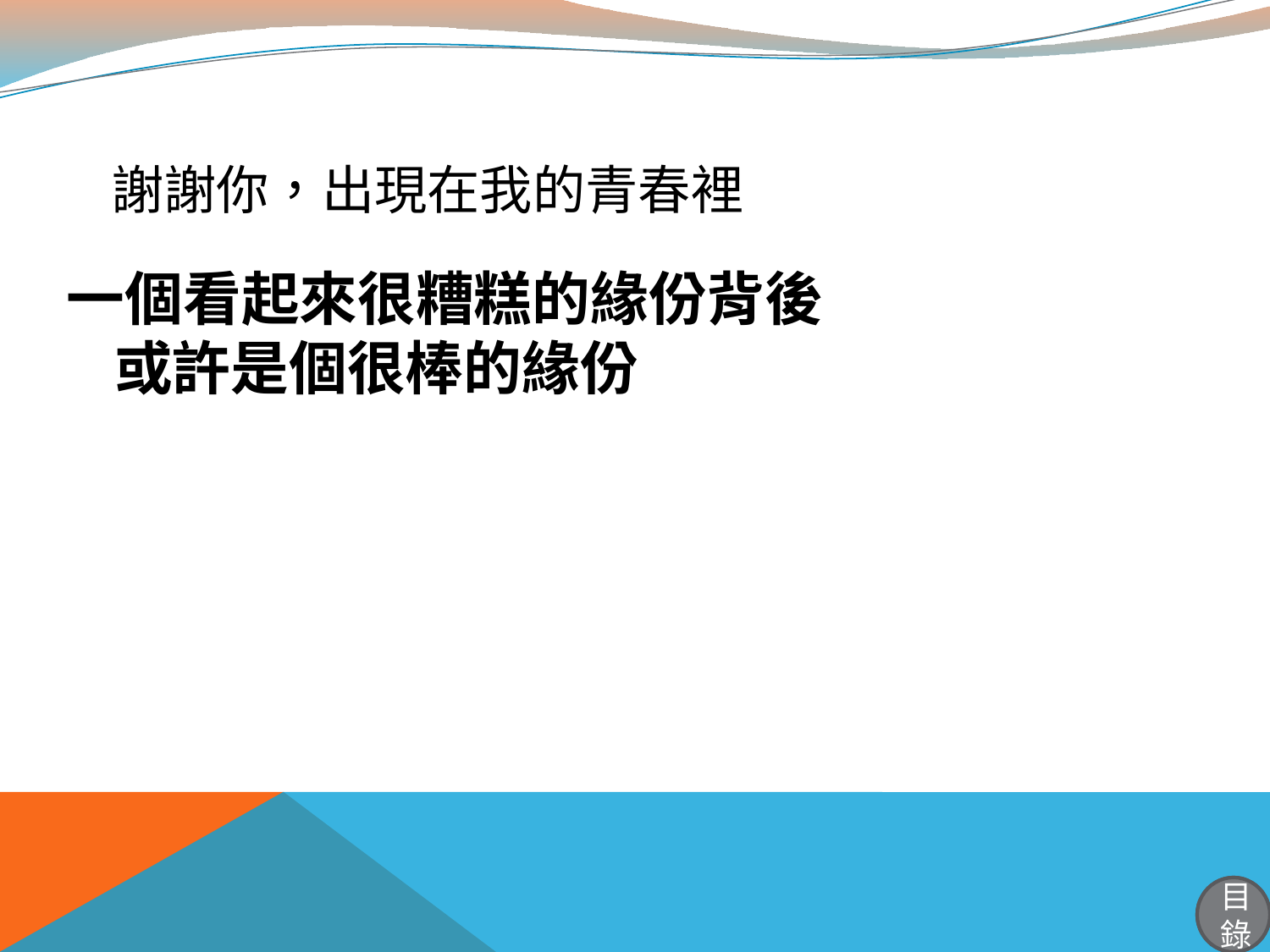

# 謝謝你，出現在我的青春裡
一個看起來很糟糕的緣份背後
或許是個很棒的緣份